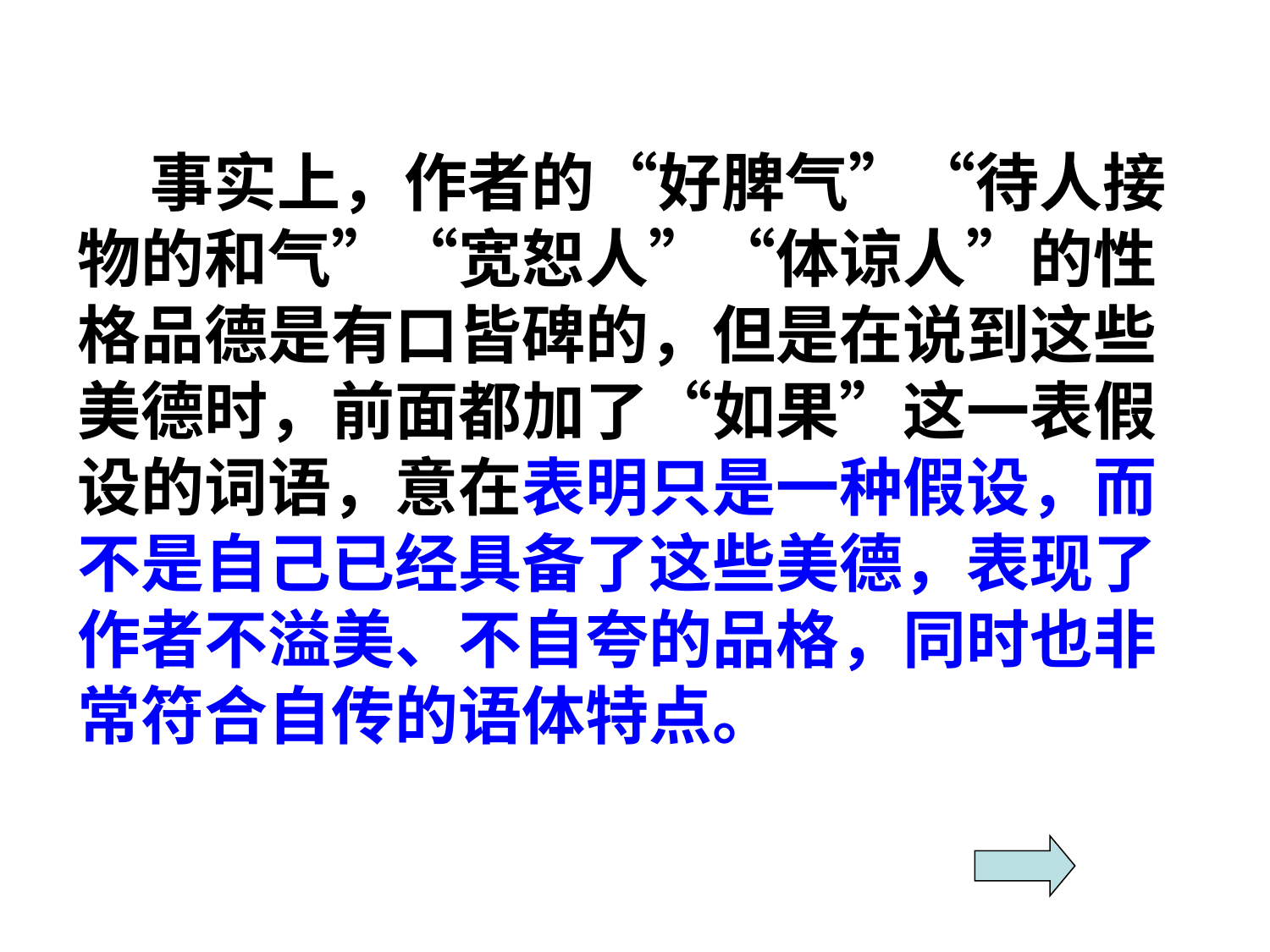

事实上，作者的“好脾气”“待人接物的和气”“宽恕人”“体谅人”的性格品德是有口皆碑的，但是在说到这些美德时，前面都加了“如果”这一表假设的词语，意在表明只是一种假设，而不是自己已经具备了这些美德，表现了作者不溢美、不自夸的品格，同时也非常符合自传的语体特点。